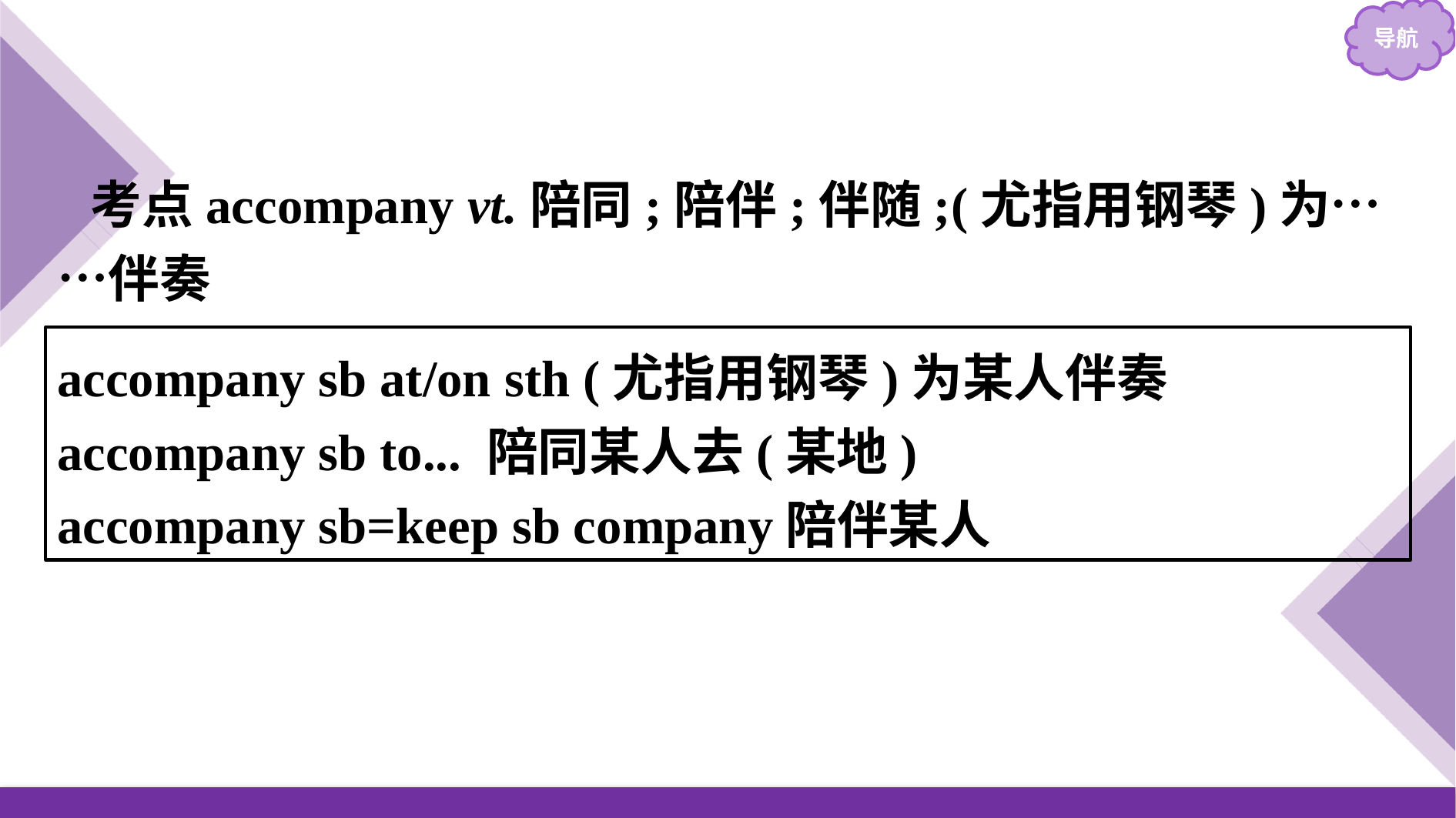

考点accompany vt.陪同;陪伴;伴随;(尤指用钢琴)为……伴奏
accompany sb at/on sth (尤指用钢琴)为某人伴奏
accompany sb to... 陪同某人去(某地)
accompany sb=keep sb company陪伴某人